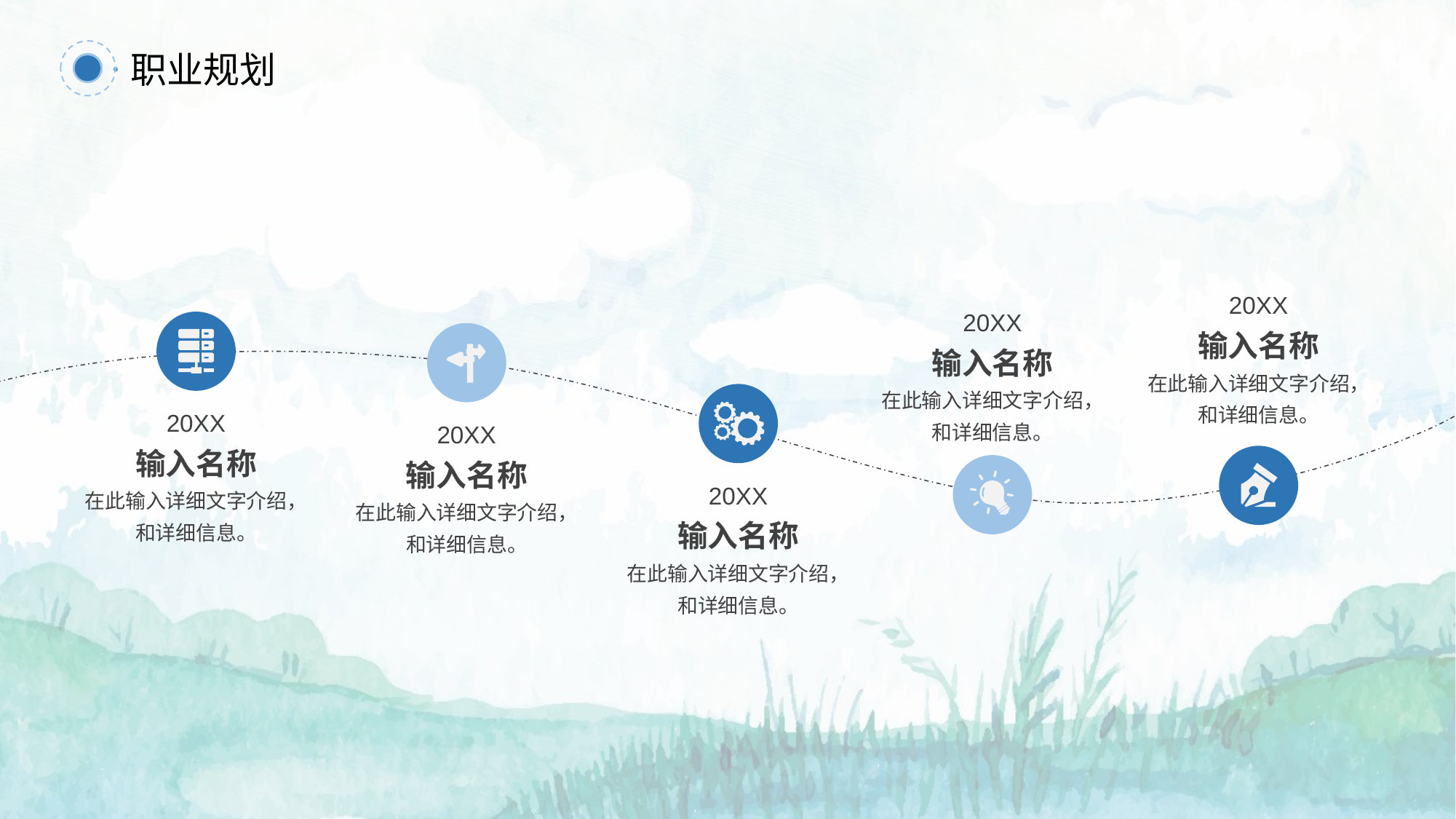

职业规划
20XX
输入名称
在此输入详细文字介绍，
和详细信息。
20XX
输入名称
在此输入详细文字介绍，
和详细信息。

20XX
输入名称
在此输入详细文字介绍，
和详细信息。
20XX
输入名称
在此输入详细文字介绍，
和详细信息。

20XX
输入名称
在此输入详细文字介绍，
和详细信息。